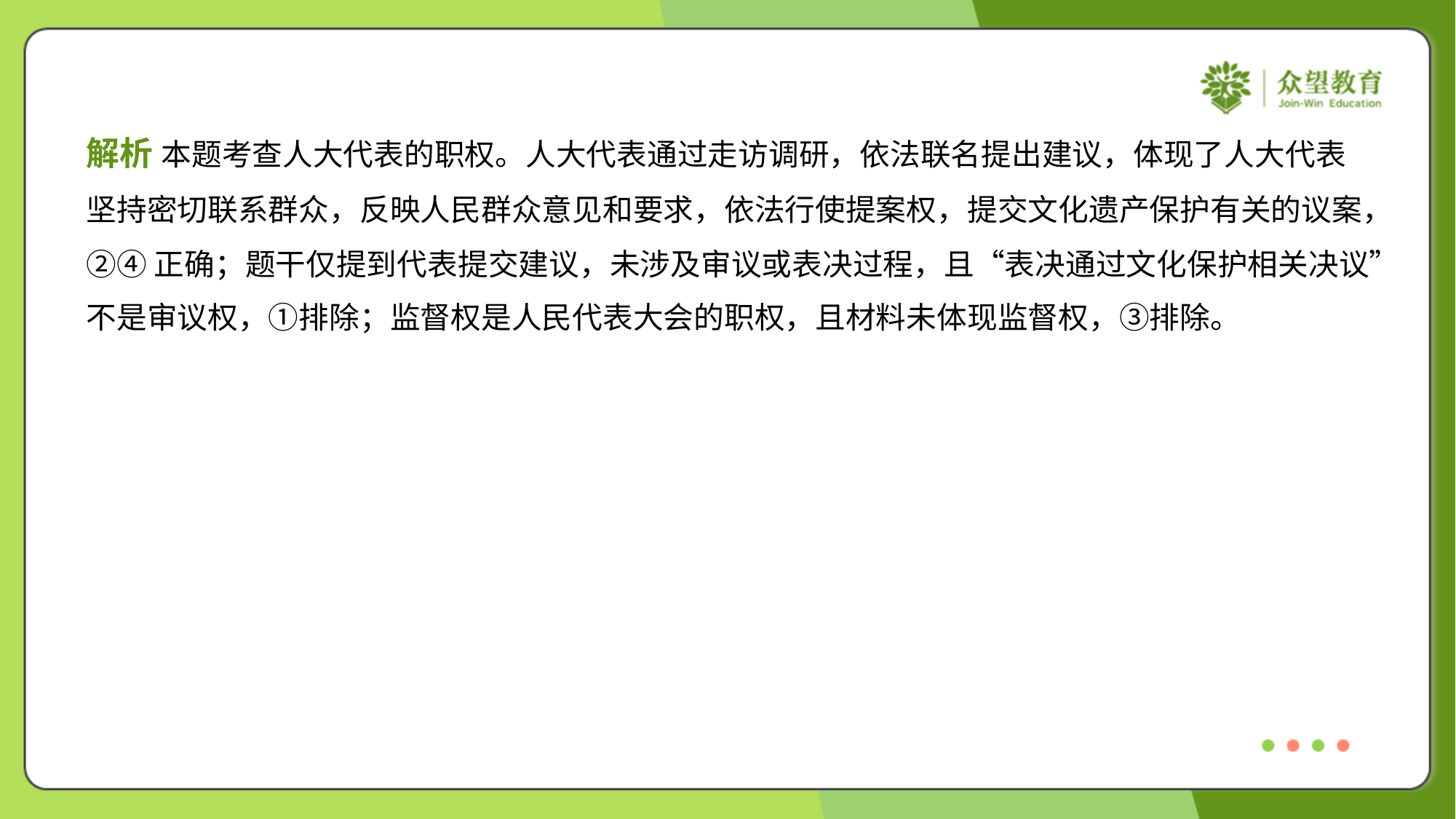

解析 本题考查人大代表的职权。人大代表通过走访调研，依法联名提出建议，体现了人大代表
坚持密切联系群众，反映人民群众意见和要求，依法行使提案权，提交文化遗产保护有关的议案，
②④正确；题干仅提到代表提交建议，未涉及审议或表决过程，且“表决通过文化保护相关决议”
不是审议权，①排除；监督权是人民代表大会的职权，且材料未体现监督权，③排除。